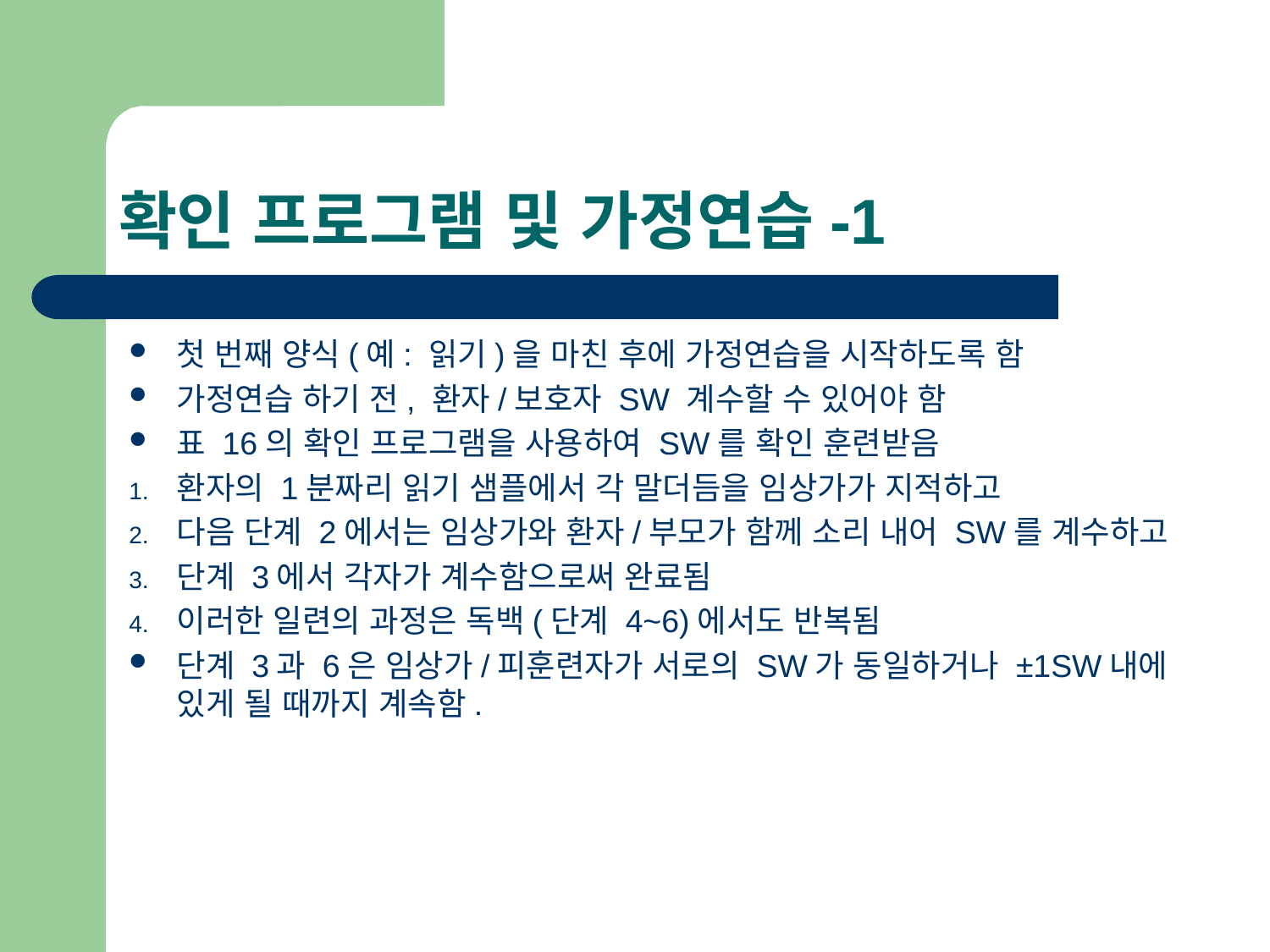

# 확인 프로그램 및 가정연습-1
첫 번째 양식(예: 읽기)을 마친 후에 가정연습을 시작하도록 함
가정연습 하기 전, 환자/보호자 SW 계수할 수 있어야 함
표 16의 확인 프로그램을 사용하여 SW를 확인 훈련받음
환자의 1분짜리 읽기 샘플에서 각 말더듬을 임상가가 지적하고
다음 단계 2에서는 임상가와 환자/부모가 함께 소리 내어 SW를 계수하고
단계 3에서 각자가 계수함으로써 완료됨
이러한 일련의 과정은 독백(단계 4~6)에서도 반복됨
단계 3과 6은 임상가/피훈련자가 서로의 SW가 동일하거나 ±1SW내에 있게 될 때까지 계속함.